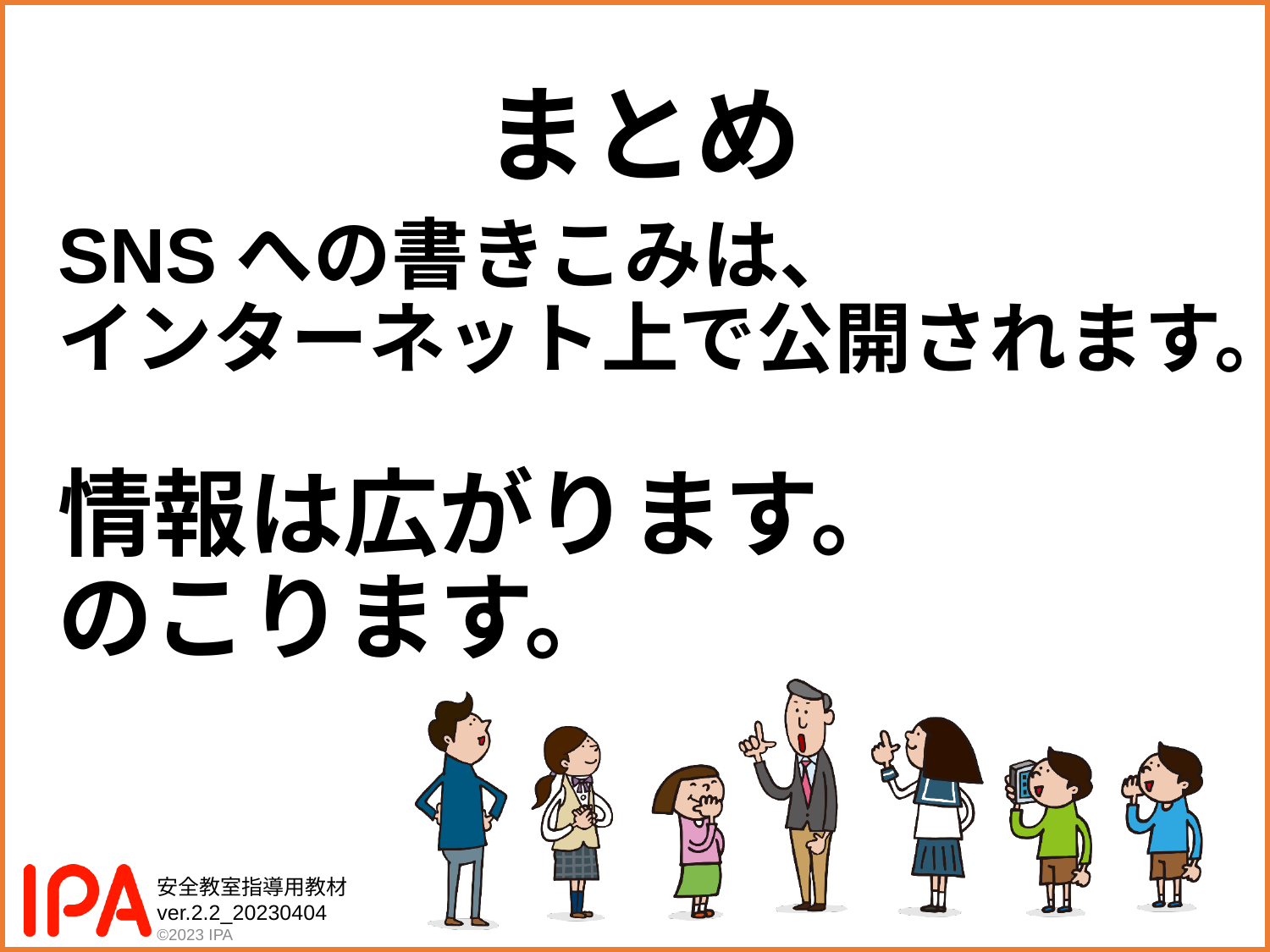

SNSへの書きこみは、
インターネット上で公開されます。
情報は広がります。
のこります。